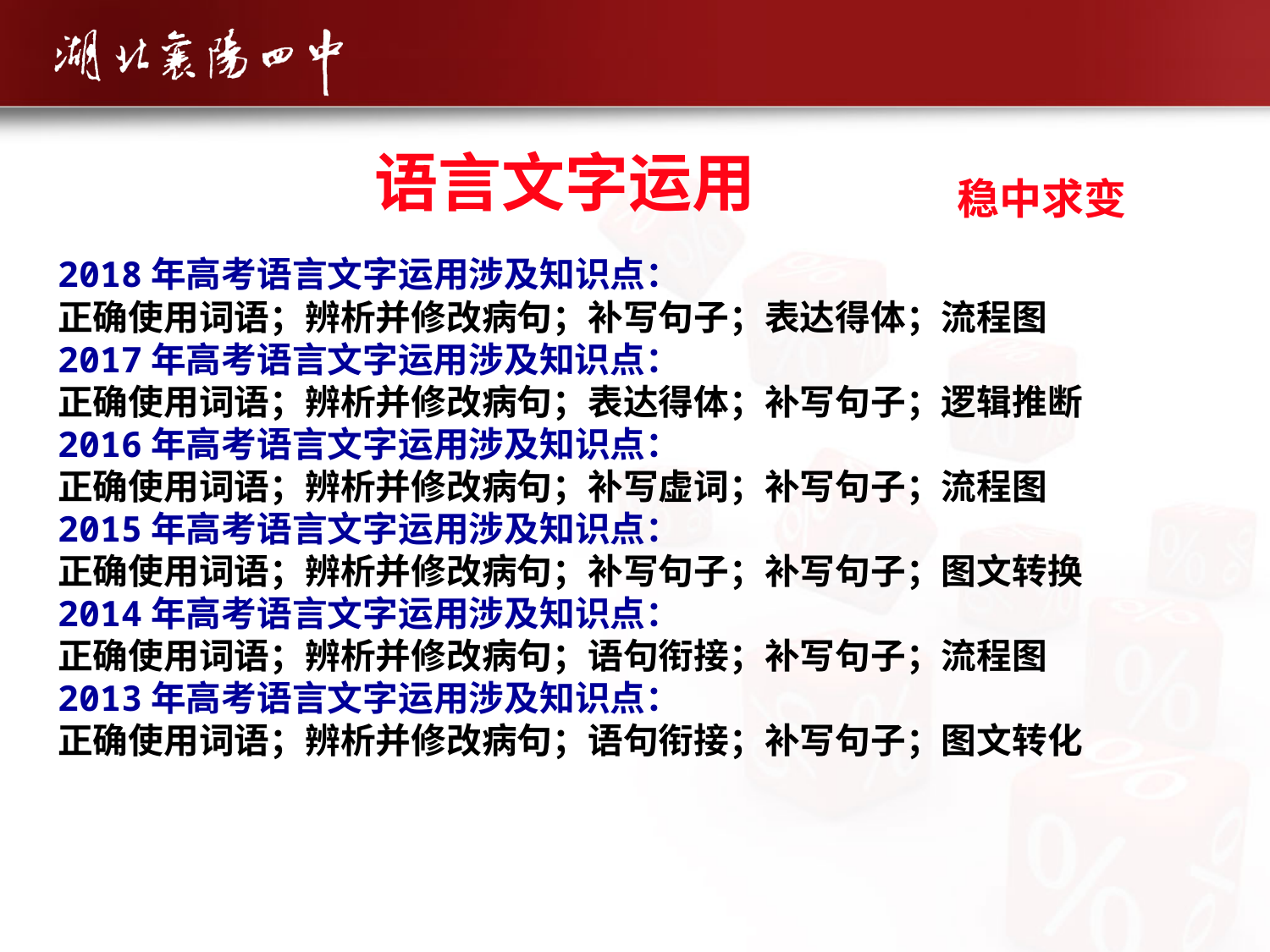

语言文字运用
稳中求变
2018年高考语言文字运用涉及知识点：
正确使用词语；辨析并修改病句；补写句子；表达得体；流程图
2017年高考语言文字运用涉及知识点：
正确使用词语；辨析并修改病句；表达得体；补写句子；逻辑推断
2016年高考语言文字运用涉及知识点：
正确使用词语；辨析并修改病句；补写虚词；补写句子；流程图
2015年高考语言文字运用涉及知识点：
正确使用词语；辨析并修改病句；补写句子；补写句子；图文转换
2014年高考语言文字运用涉及知识点：
正确使用词语；辨析并修改病句；语句衔接；补写句子；流程图
2013年高考语言文字运用涉及知识点：
正确使用词语；辨析并修改病句；语句衔接；补写句子；图文转化